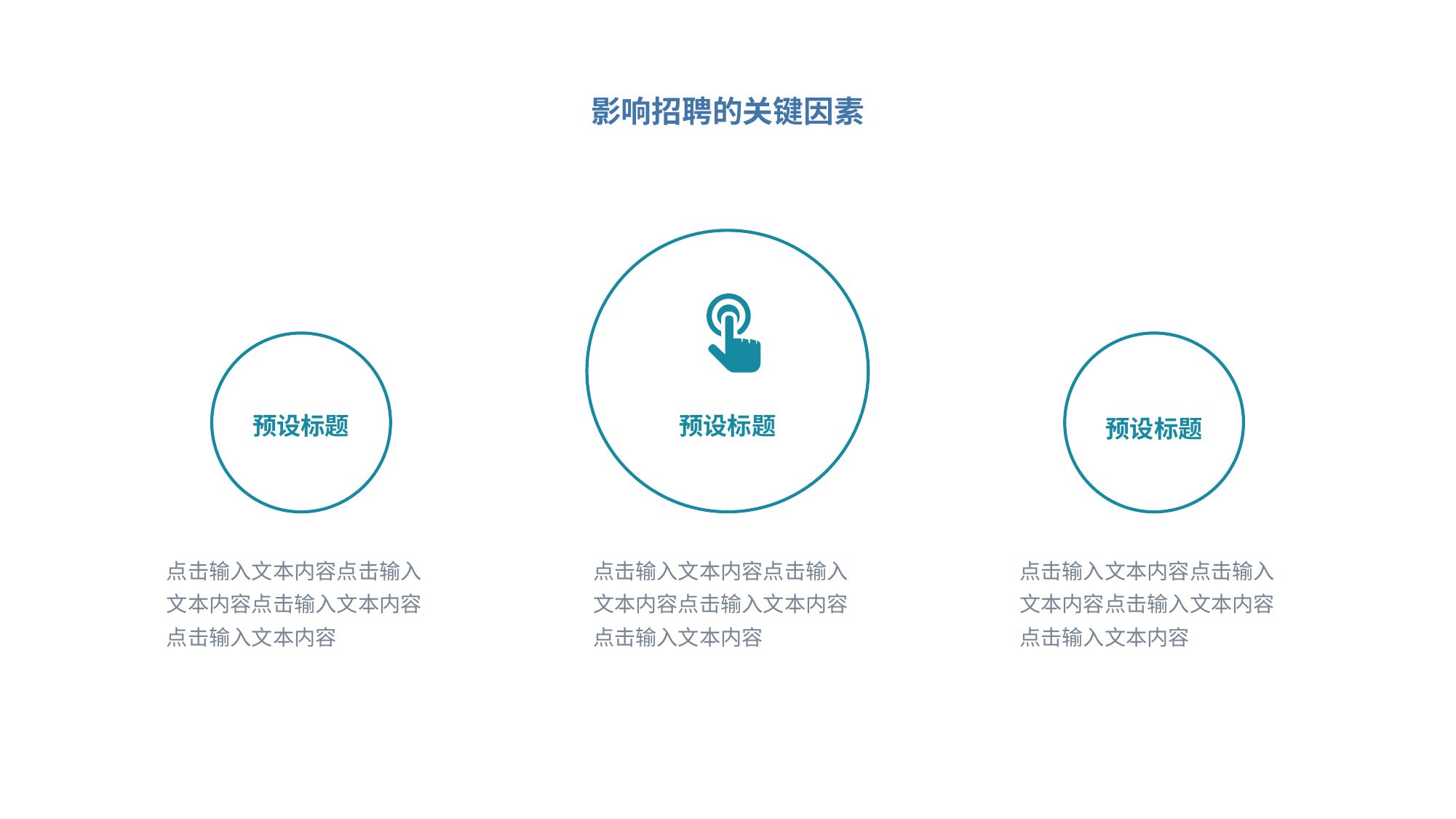

影响招聘的关键因素

预设标题
预设标题
预设标题
点击输入文本内容点击输入文本内容点击输入文本内容点击输入文本内容
点击输入文本内容点击输入文本内容点击输入文本内容点击输入文本内容
点击输入文本内容点击输入文本内容点击输入文本内容点击输入文本内容